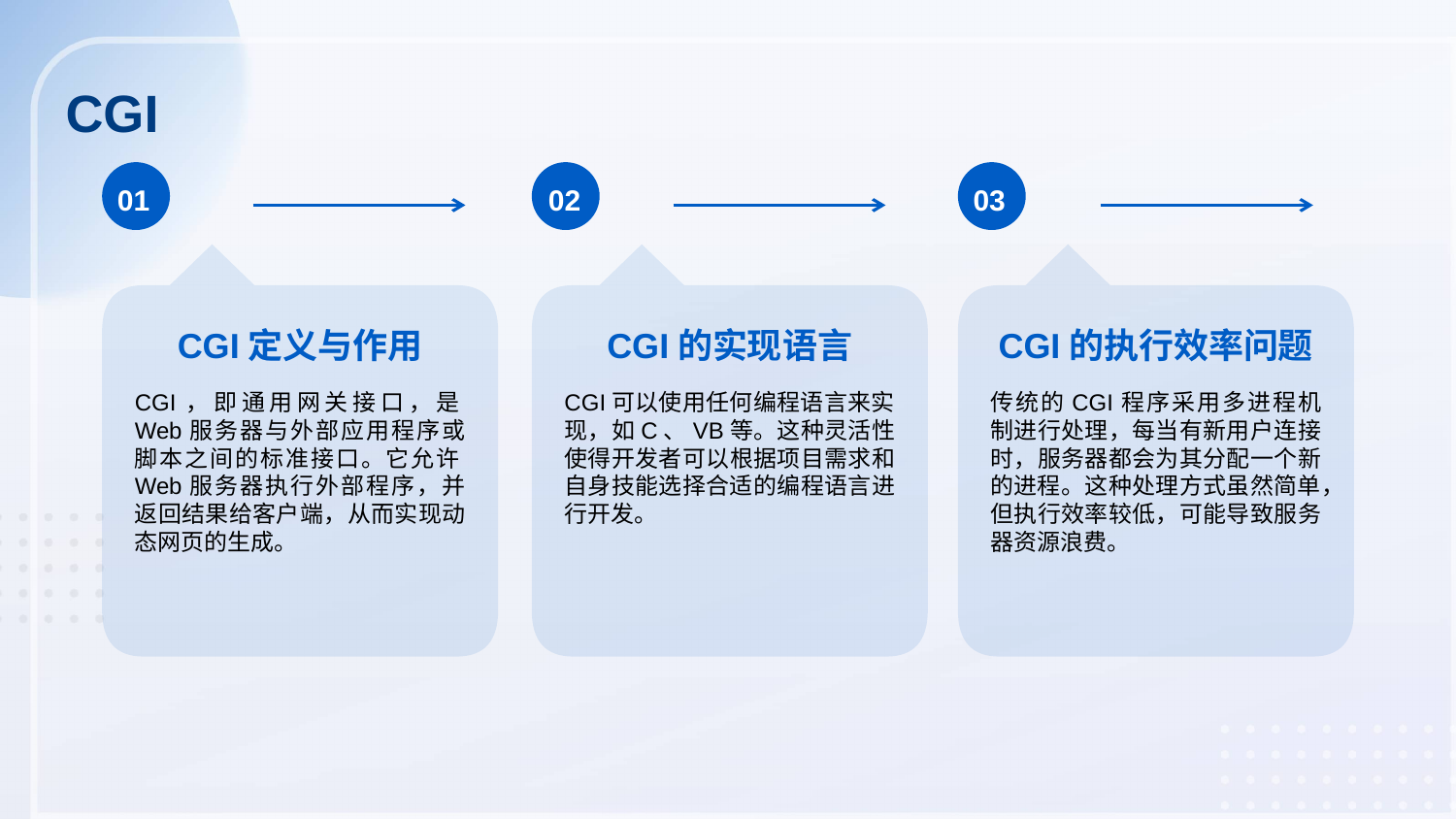

CGI

01
02
03

CGI定义与作用
CGI的实现语言
CGI的执行效率问题
CGI，即通用网关接口，是Web服务器与外部应用程序或脚本之间的标准接口。它允许Web服务器执行外部程序，并返回结果给客户端，从而实现动态网页的生成。
CGI可以使用任何编程语言来实现，如C、VB等。这种灵活性使得开发者可以根据项目需求和自身技能选择合适的编程语言进行开发。
传统的CGI程序采用多进程机制进行处理，每当有新用户连接时，服务器都会为其分配一个新的进程。这种处理方式虽然简单，但执行效率较低，可能导致服务器资源浪费。